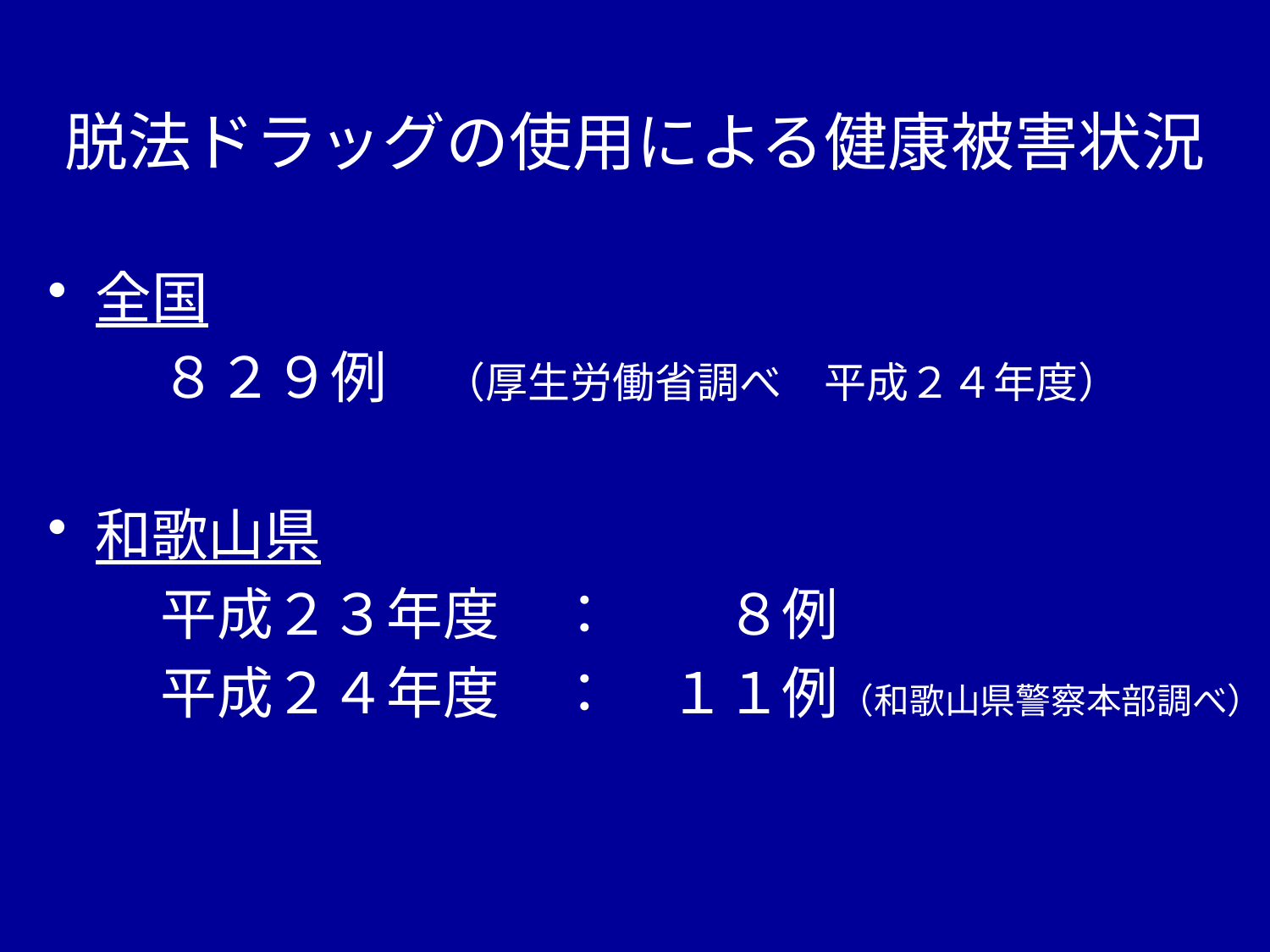

# 脱法ドラッグの使用による健康被害状況
全国
　　８２９例　（厚生労働省調べ　平成２４年度）

和歌山県
　　平成２３年度　：　　８例
　　平成２４年度　：　１１例（和歌山県警察本部調べ）